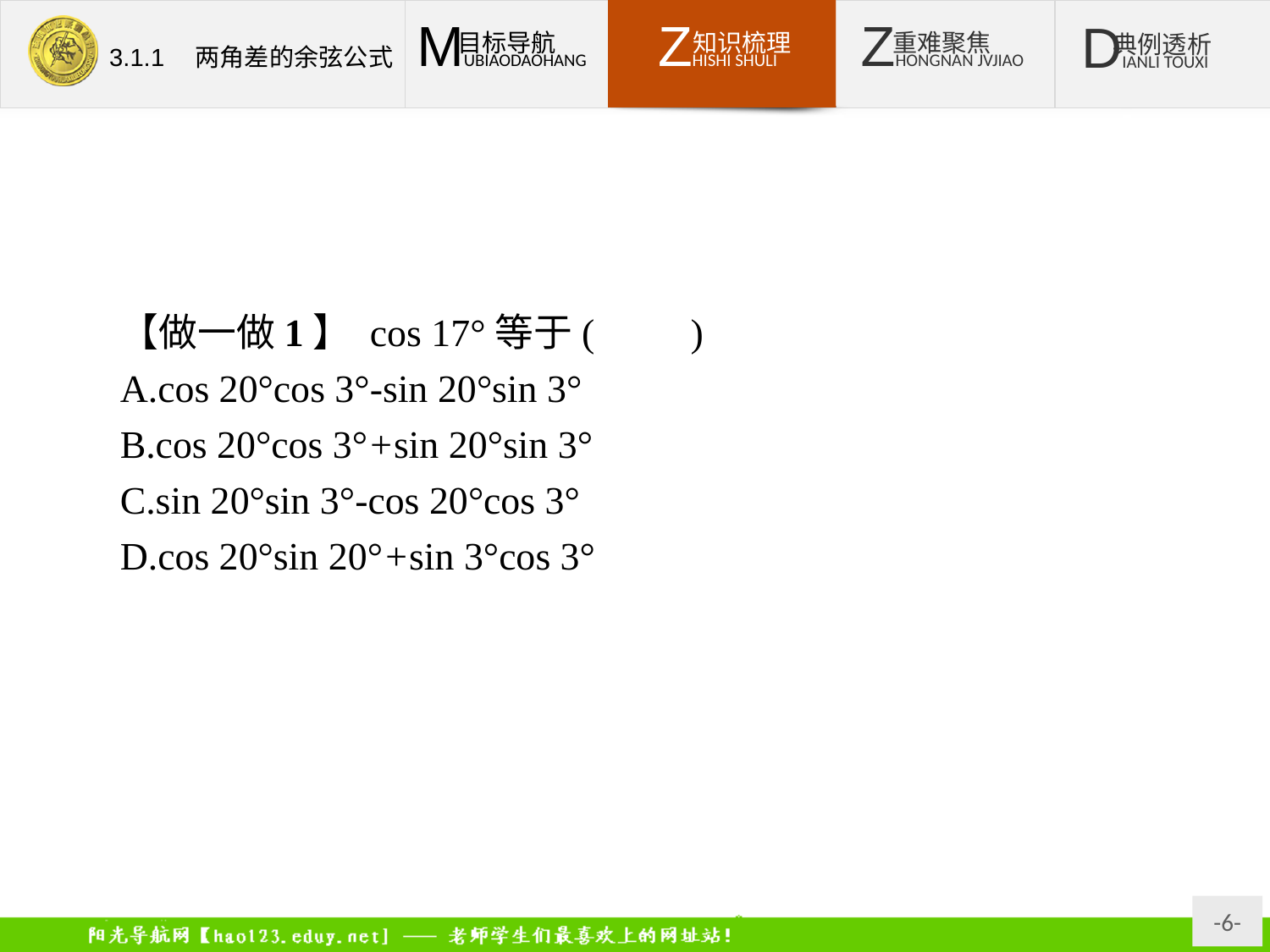

【做一做1】 cos 17°等于(　　)
A.cos 20°cos 3°-sin 20°sin 3°
B.cos 20°cos 3°+sin 20°sin 3°
C.sin 20°sin 3°-cos 20°cos 3°
D.cos 20°sin 20°+sin 3°cos 3°
解析:cos 17°=cos(20°-3°)=cos 20°cos 3°+sin 20°sin 3°.
答案:B